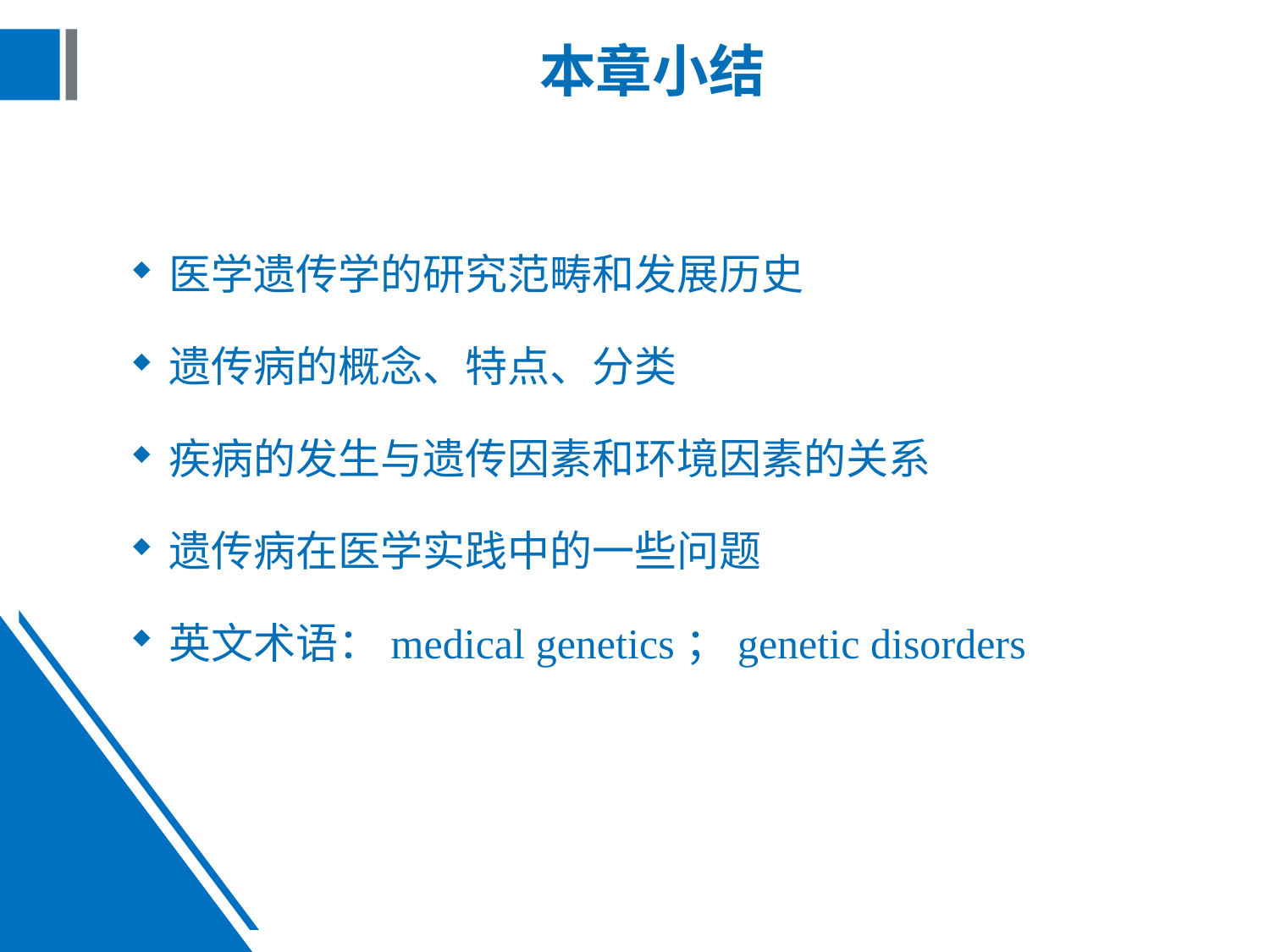

# 本章小结
医学遗传学的研究范畴和发展历史
遗传病的概念、特点、分类
疾病的发生与遗传因素和环境因素的关系
遗传病在医学实践中的一些问题
英文术语：medical genetics；genetic disorders